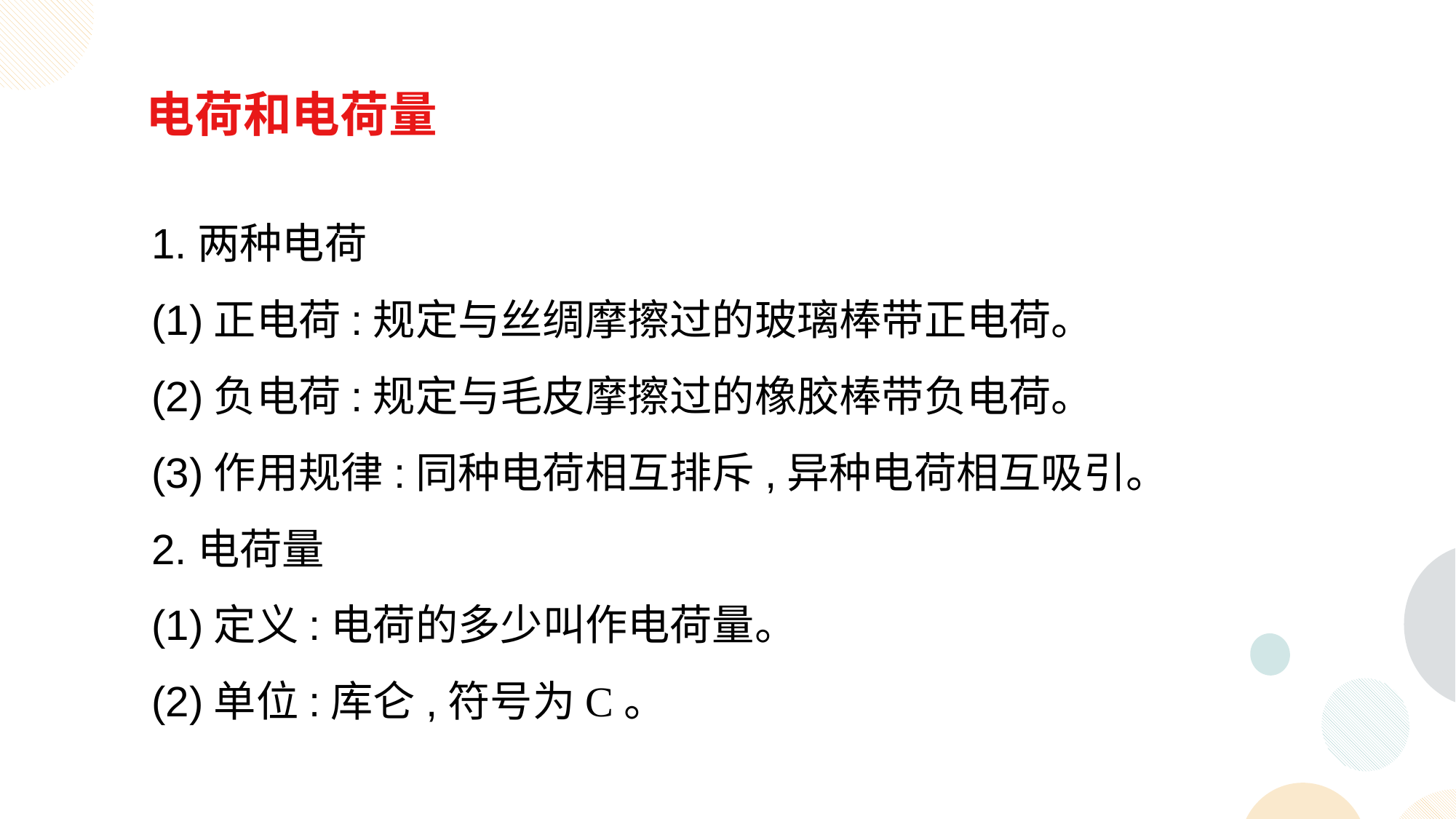

电荷和电荷量
    1.两种电荷
    (1)正电荷:规定与丝绸摩擦过的玻璃棒带正电荷。
    (2)负电荷:规定与毛皮摩擦过的橡胶棒带负电荷。
    (3)作用规律:同种电荷相互排斥,异种电荷相互吸引。
    2.电荷量
    (1)定义:电荷的多少叫作电荷量。
    (2)单位:库仑,符号为C。